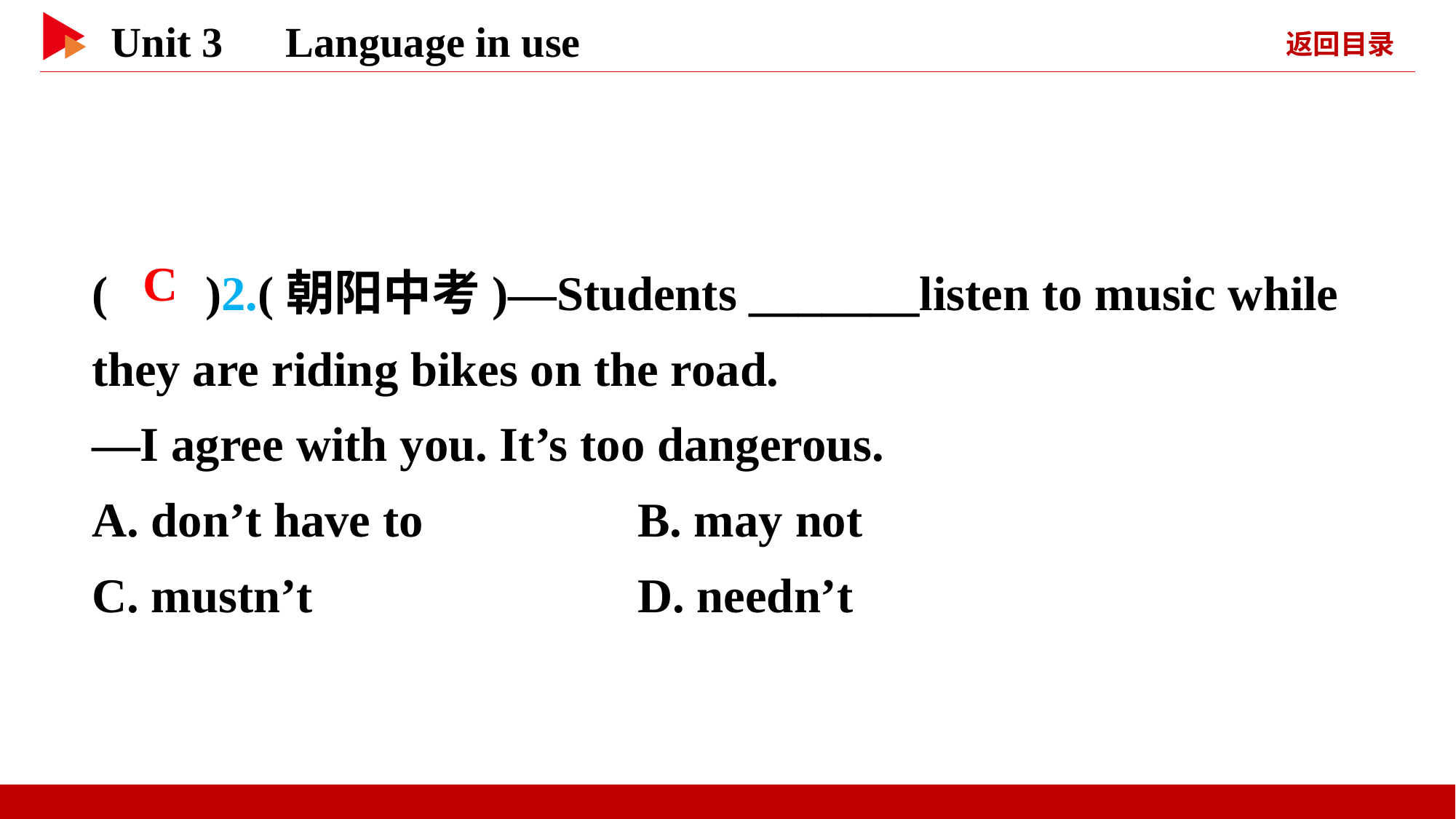

(        )2.(朝阳中考)—Students _______listen to music while they are riding bikes on the road.
—I agree with you. It’s too dangerous.
A. don’t have to                	B. may not
C. mustn’t                		D. needn’t
   C